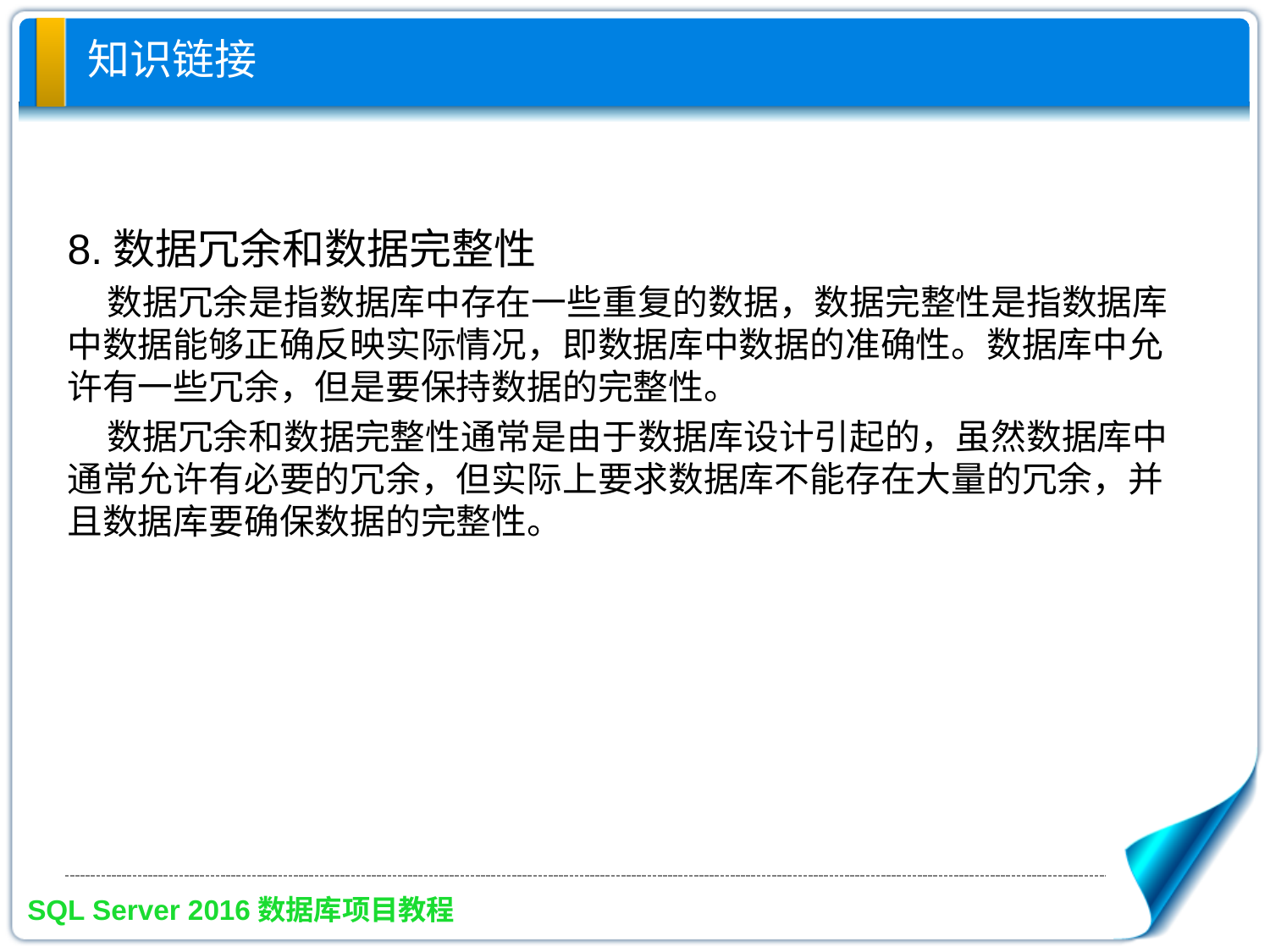

# 知识链接
8.数据冗余和数据完整性
    数据冗余是指数据库中存在一些重复的数据，数据完整性是指数据库中数据能够正确反映实际情况，即数据库中数据的准确性。数据库中允许有一些冗余，但是要保持数据的完整性。
    数据冗余和数据完整性通常是由于数据库设计引起的，虽然数据库中通常允许有必要的冗余，但实际上要求数据库不能存在大量的冗余，并且数据库要确保数据的完整性。